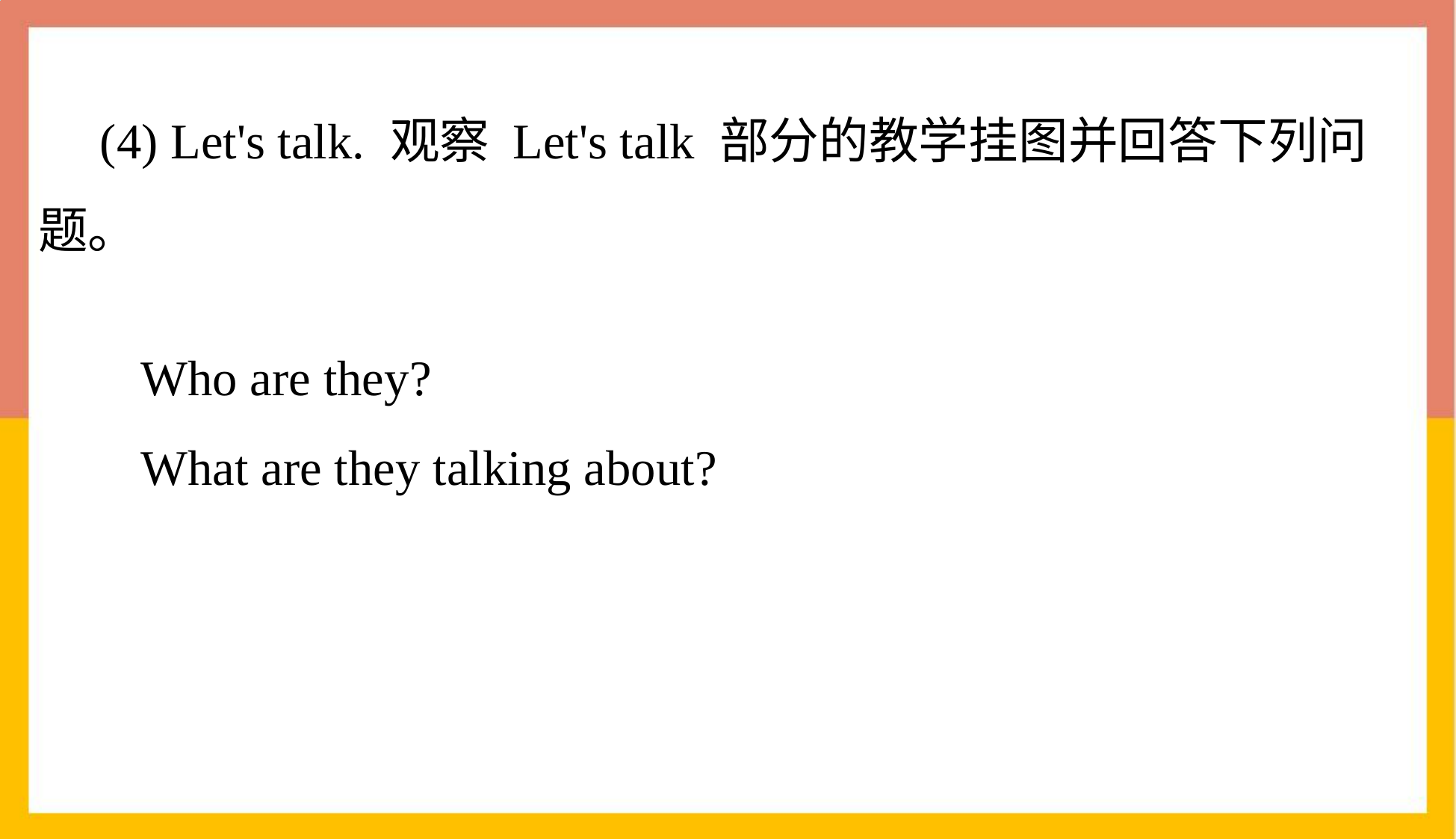

(4) Let's talk. 观察 Let's talk 部分的教学挂图并回答下列问题。
Who are they?
What are they talking about?